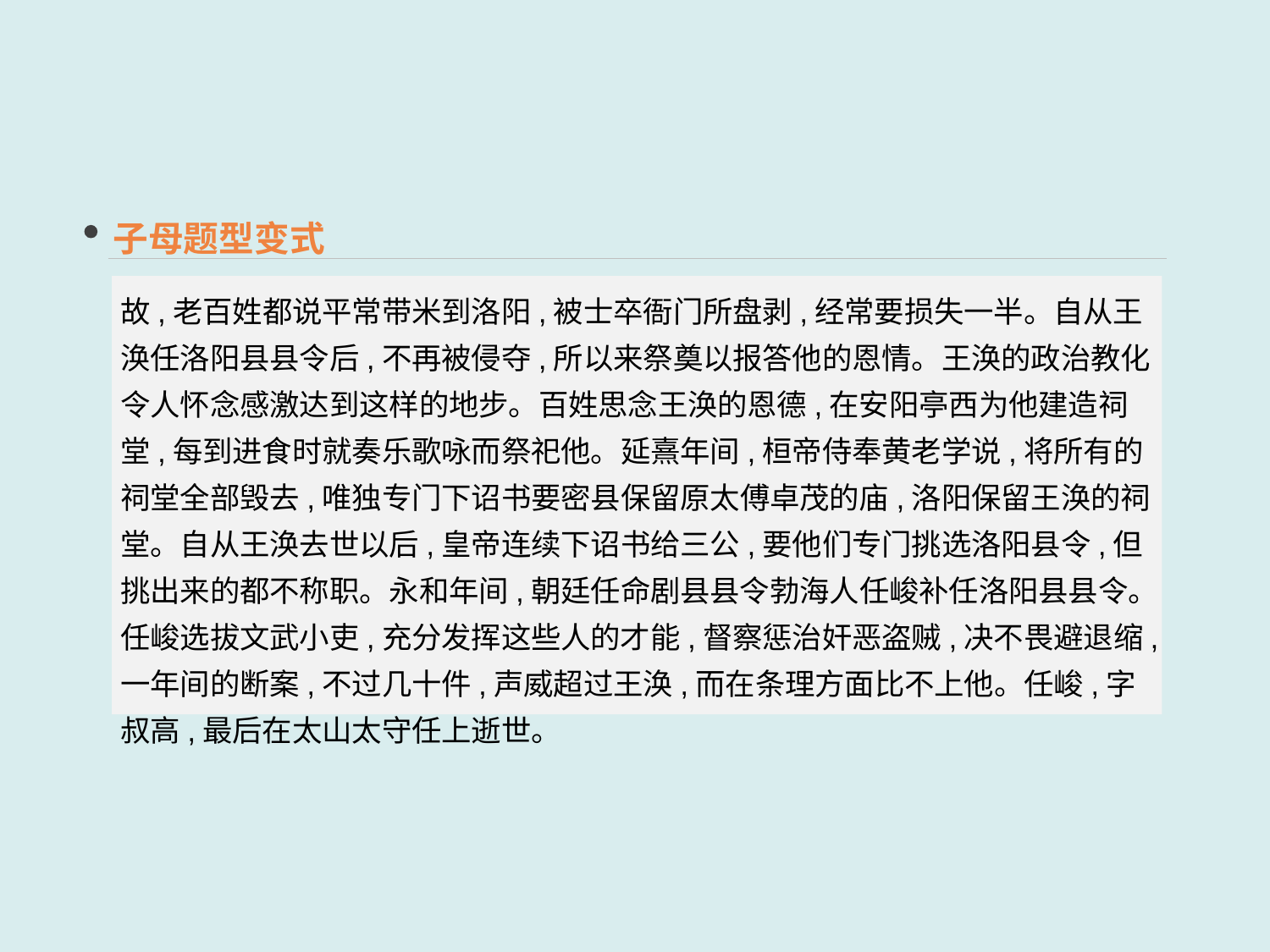

子母题型变式

故,老百姓都说平常带米到洛阳,被士卒衙门所盘剥,经常要损失一半。自从王涣任洛阳县县令后,不再被侵夺,所以来祭奠以报答他的恩情。王涣的政治教化令人怀念感激达到这样的地步。百姓思念王涣的恩德,在安阳亭西为他建造祠堂,每到进食时就奏乐歌咏而祭祀他。延熹年间,桓帝侍奉黄老学说,将所有的祠堂全部毁去,唯独专门下诏书要密县保留原太傅卓茂的庙,洛阳保留王涣的祠堂。自从王涣去世以后,皇帝连续下诏书给三公,要他们专门挑选洛阳县令,但挑出来的都不称职。永和年间,朝廷任命剧县县令勃海人任峻补任洛阳县县令。任峻选拔文武小吏,充分发挥这些人的才能,督察惩治奸恶盗贼,决不畏避退缩,一年间的断案,不过几十件,声威超过王涣,而在条理方面比不上他。任峻,字叔高,最后在太山太守任上逝世。